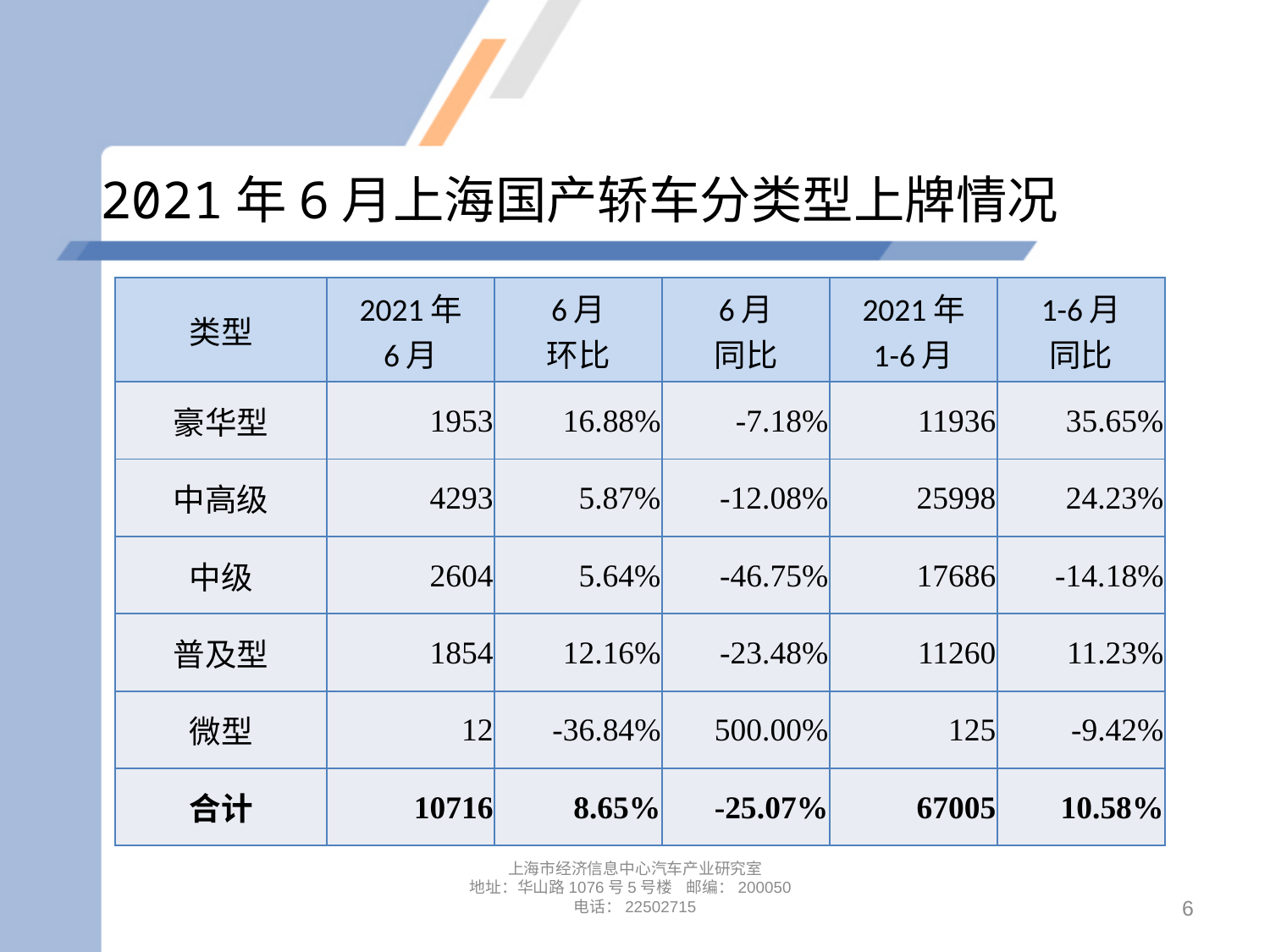

# 2021年6月上海国产轿车分类型上牌情况
| 类型 | 2021年 6月 | 6月 环比 | 6月 同比 | 2021年 1-6月 | 1-6月 同比 |
| --- | --- | --- | --- | --- | --- |
| 豪华型 | 1953 | 16.88% | -7.18% | 11936 | 35.65% |
| 中高级 | 4293 | 5.87% | -12.08% | 25998 | 24.23% |
| 中级 | 2604 | 5.64% | -46.75% | 17686 | -14.18% |
| 普及型 | 1854 | 12.16% | -23.48% | 11260 | 11.23% |
| 微型 | 12 | -36.84% | 500.00% | 125 | -9.42% |
| 合计 | 10716 | 8.65% | -25.07% | 67005 | 10.58% |
上海市经济信息中心汽车产业研究室
地址：华山路1076号5号楼    邮编：200050
电话：22502715

6